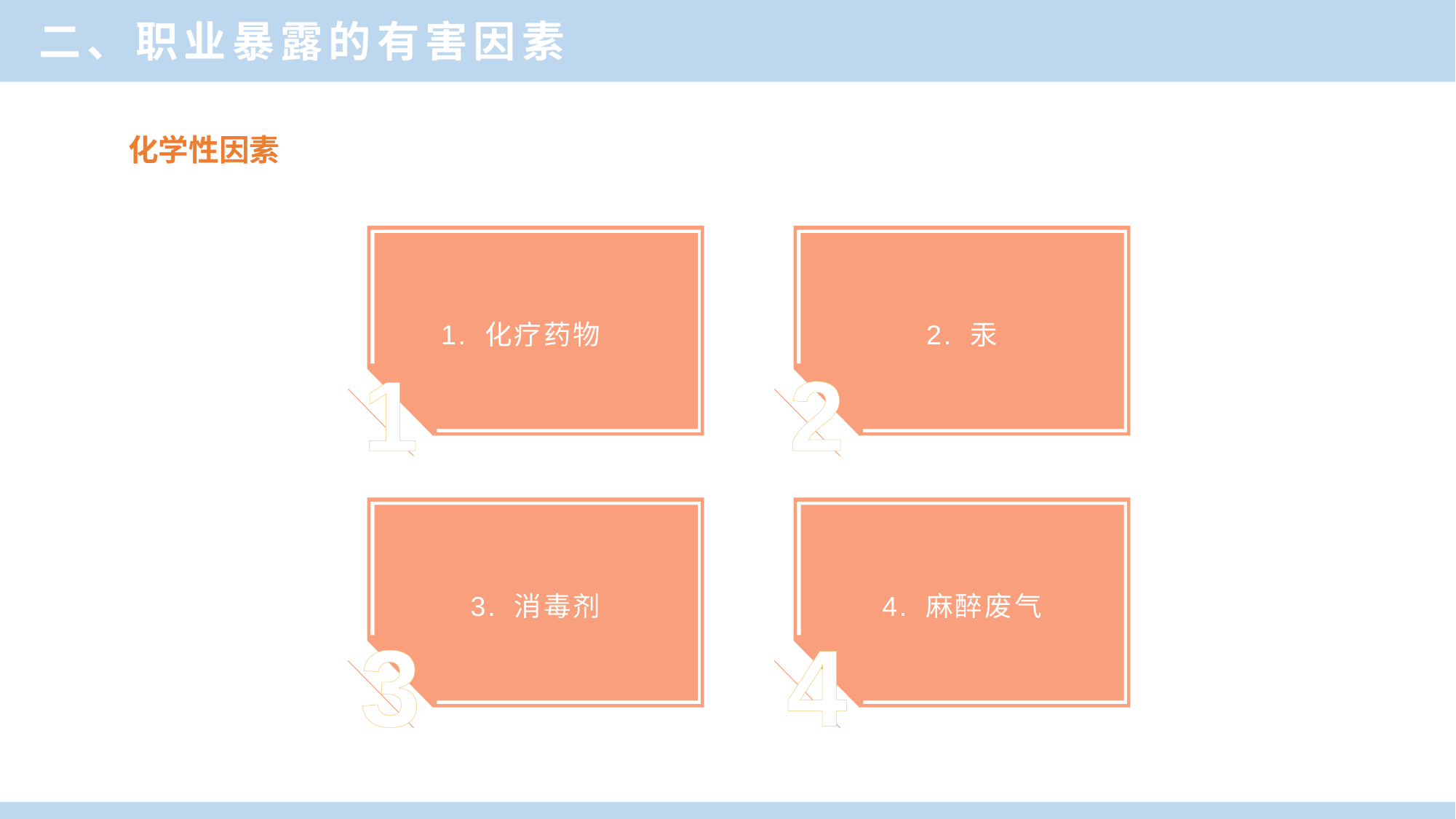

二、职业暴露的有害因素
单击此处添加标题
化学性因素

1. 化疗药物
2. 汞
1
2

3. 消毒剂
4. 麻醉废气
3
4